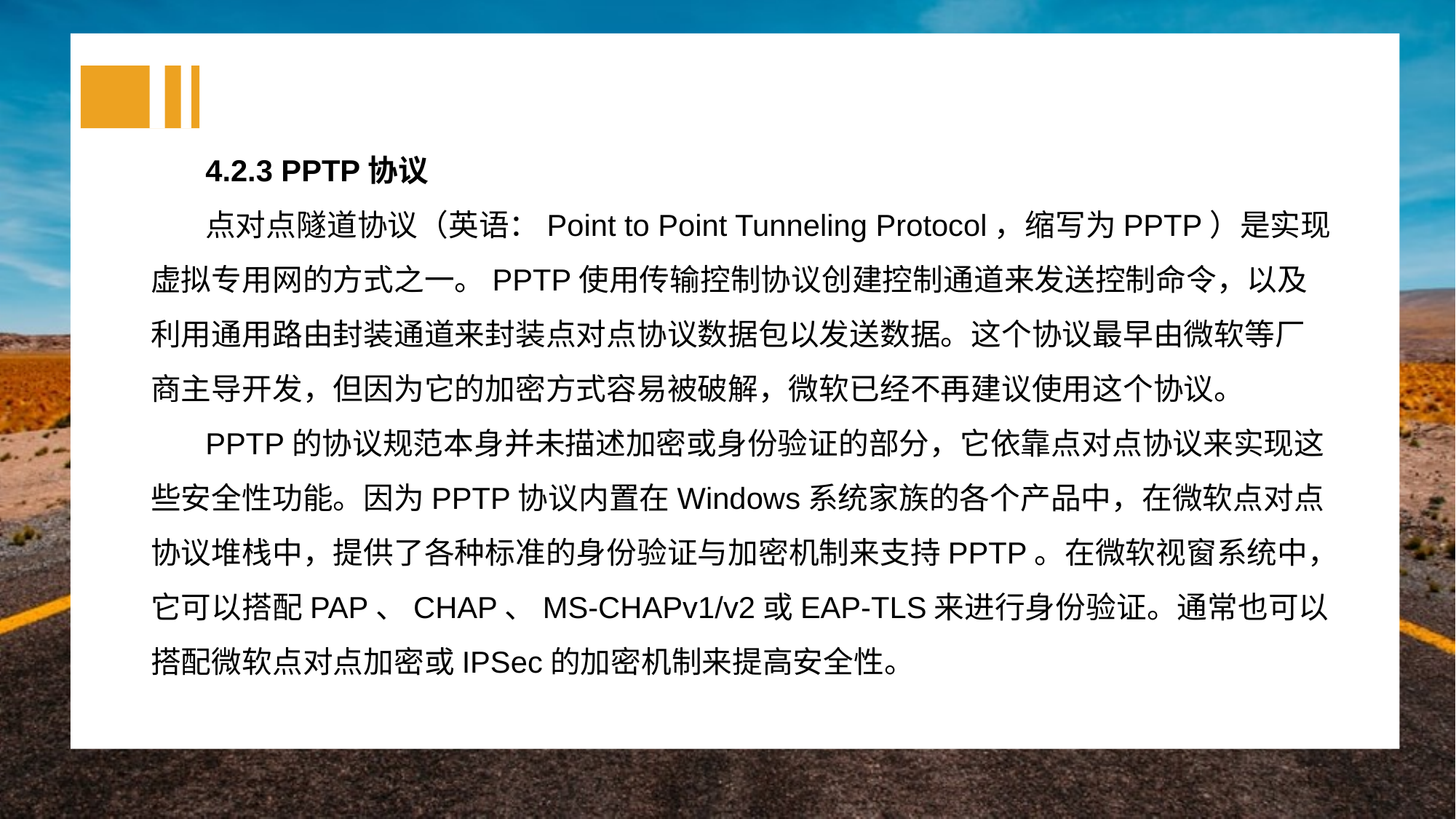

4.2.3 PPTP协议
点对点隧道协议（英语：Point to Point Tunneling Protocol，缩写为PPTP）是实现虚拟专用网的方式之一。PPTP使用传输控制协议创建控制通道来发送控制命令，以及利用通用路由封装通道来封装点对点协议数据包以发送数据。这个协议最早由微软等厂商主导开发，但因为它的加密方式容易被破解，微软已经不再建议使用这个协议。
PPTP的协议规范本身并未描述加密或身份验证的部分，它依靠点对点协议来实现这些安全性功能。因为PPTP协议内置在Windows系统家族的各个产品中，在微软点对点协议堆栈中，提供了各种标准的身份验证与加密机制来支持PPTP。在微软视窗系统中，它可以搭配PAP、CHAP、MS-CHAPv1/v2或EAP-TLS来进行身份验证。通常也可以搭配微软点对点加密或IPSec的加密机制来提高安全性。